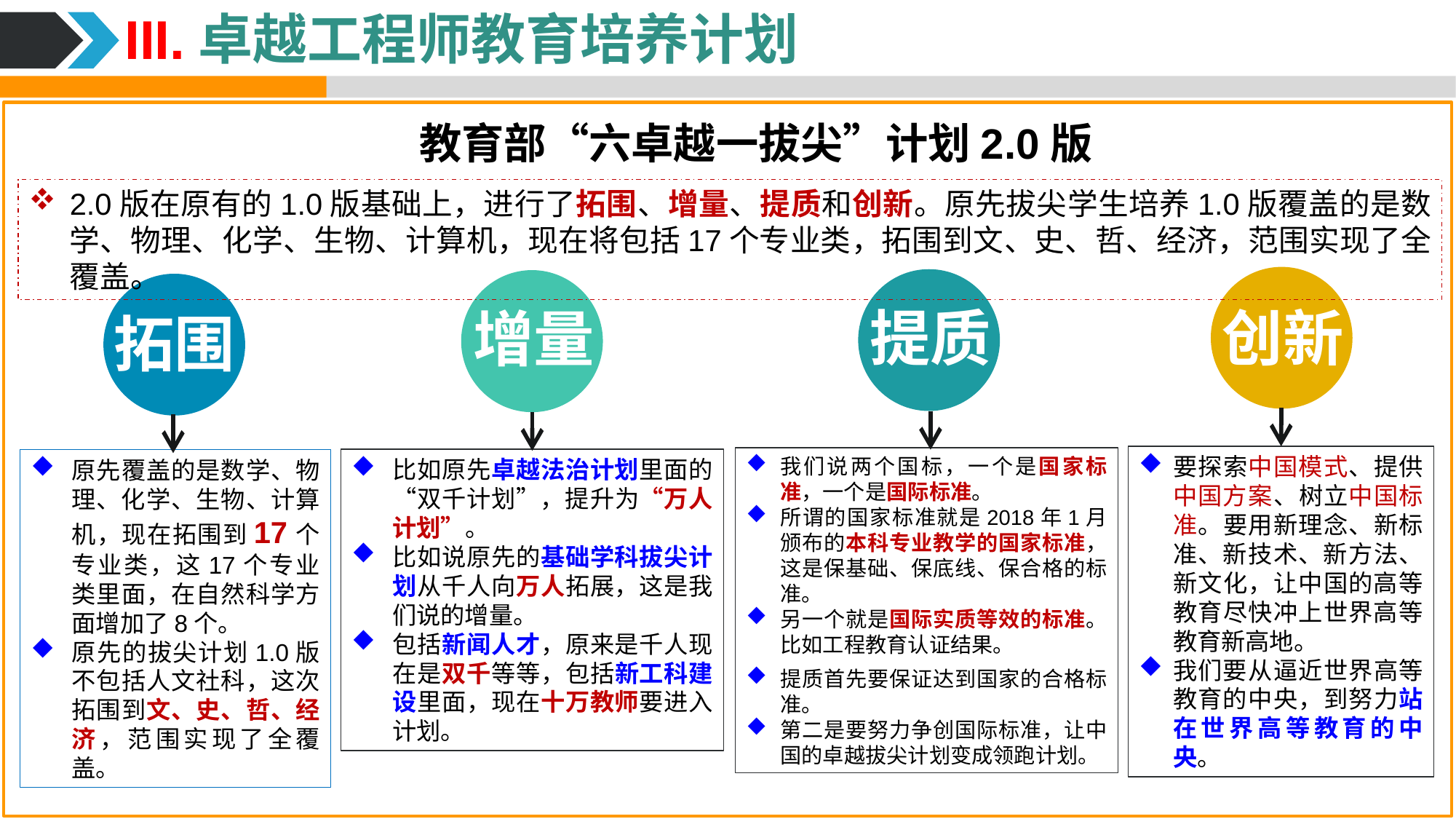

III.卓越工程师教育培养计划

教育部“六卓越一拔尖”计划2.0版
2.0版在原有的1.0版基础上，进行了拓围、增量、提质和创新。原先拔尖学生培养1.0版覆盖的是数学、物理、化学、生物、计算机，现在将包括17个专业类，拓围到文、史、哲、经济，范围实现了全覆盖。

创新

提质

增量

拓围
要探索中国模式、提供中国方案、树立中国标准。要用新理念、新标准、新技术、新方法、新文化，让中国的高等教育尽快冲上世界高等教育新高地。
我们要从逼近世界高等教育的中央，到努力站在世界高等教育的中央。
我们说两个国标，一个是国家标准，一个是国际标准。
所谓的国家标准就是2018年1月颁布的本科专业教学的国家标准，这是保基础、保底线、保合格的标准。
另一个就是国际实质等效的标准。比如工程教育认证结果。
提质首先要保证达到国家的合格标准。
第二是要努力争创国际标准，让中国的卓越拔尖计划变成领跑计划。
比如原先卓越法治计划里面的“双千计划”，提升为“万人计划”。
比如说原先的基础学科拔尖计划从千人向万人拓展，这是我们说的增量。
包括新闻人才，原来是千人现在是双千等等，包括新工科建设里面，现在十万教师要进入计划。
原先覆盖的是数学、物理、化学、生物、计算机，现在拓围到17个专业类，这17个专业类里面，在自然科学方面增加了8个。
原先的拔尖计划1.0版不包括人文社科，这次拓围到文、史、哲、经济，范围实现了全覆盖。